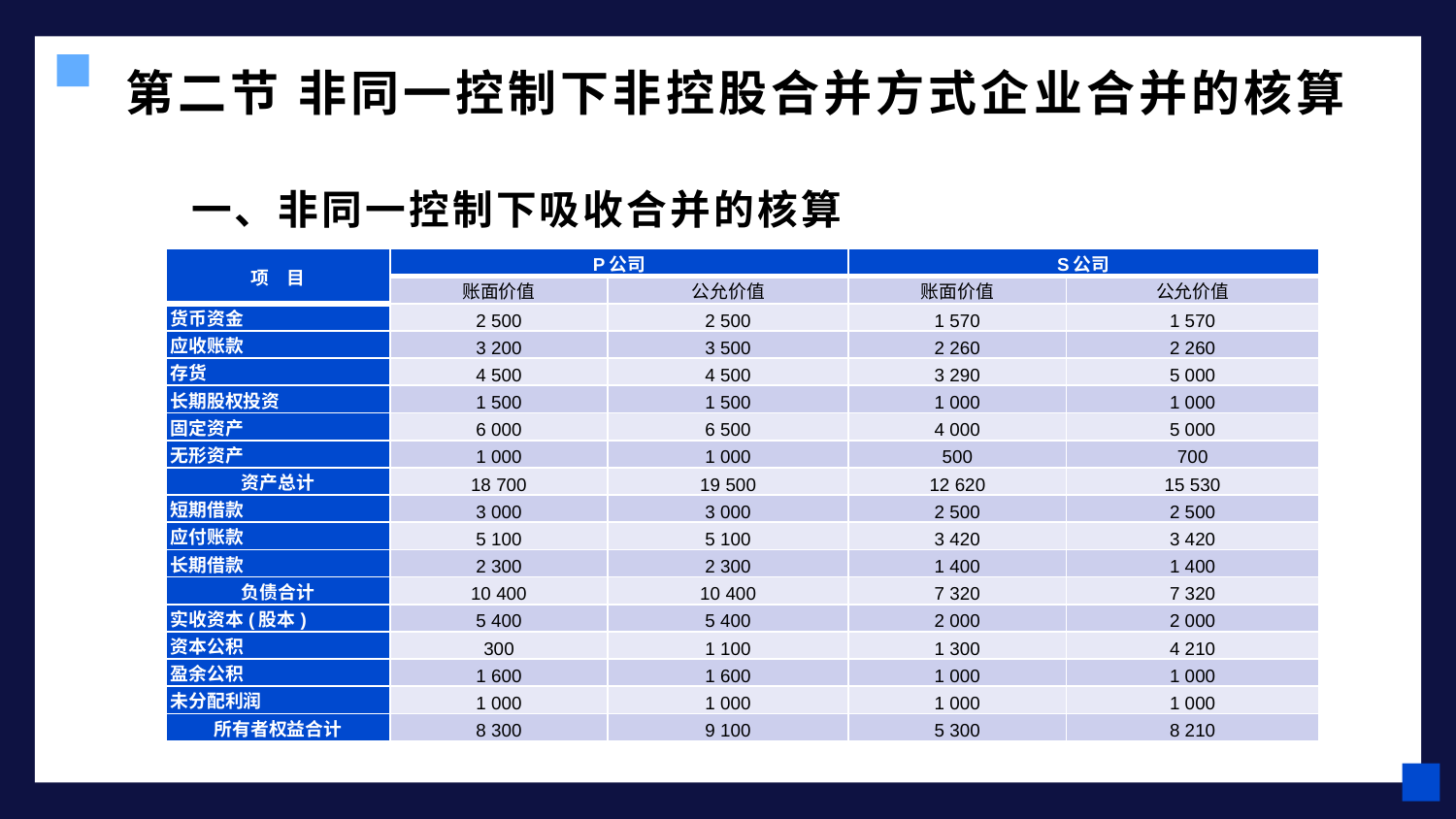

# 第二节 非同一控制下非控股合并方式企业合并的核算
 一、非同一控制下吸收合并的核算
| 项　目 | P公司 |  | S公司 |  |
| --- | --- | --- | --- | --- |
|  | 账面价值 | 公允价值 | 账面价值 | 公允价值 |
| 货币资金 | 2 500 | 2 500 | 1 570 | 1 570 |
| 应收账款 | 3 200 | 3 500 | 2 260 | 2 260 |
| 存货 | 4 500 | 4 500 | 3 290 | 5 000 |
| 长期股权投资 | 1 500 | 1 500 | 1 000 | 1 000 |
| 固定资产 | 6 000 | 6 500 | 4 000 | 5 000 |
| 无形资产 | 1 000 | 1 000 | 500 | 700 |
| 资产总计 | 18 700 | 19 500 | 12 620 | 15 530 |
| 短期借款 | 3 000 | 3 000 | 2 500 | 2 500 |
| 应付账款 | 5 100 | 5 100 | 3 420 | 3 420 |
| 长期借款 | 2 300 | 2 300 | 1 400 | 1 400 |
| 负债合计 | 10 400 | 10 400 | 7 320 | 7 320 |
| 实收资本(股本) | 5 400 | 5 400 | 2 000 | 2 000 |
| 资本公积 | 300 | 1 100 | 1 300 | 4 210 |
| 盈余公积 | 1 600 | 1 600 | 1 000 | 1 000 |
| 未分配利润 | 1 000 | 1 000 | 1 000 | 1 000 |
| 所有者权益合计 | 8 300 | 9 100 | 5 300 | 8 210 |